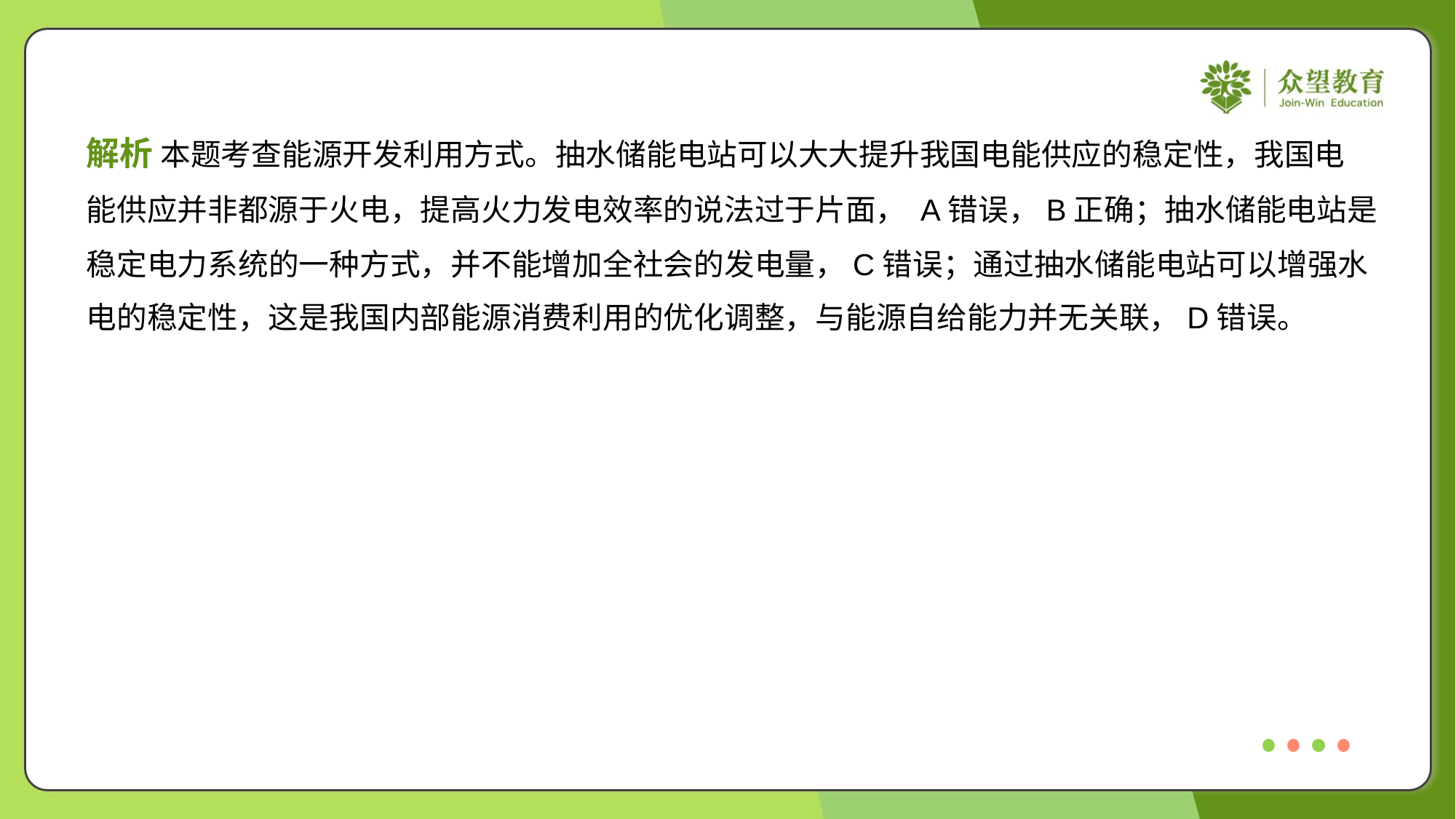

解析 本题考查能源开发利用方式。抽水储能电站可以大大提升我国电能供应的稳定性，我国电
能供应并非都源于火电，提高火力发电效率的说法过于片面， A错误，B正确；抽水储能电站是
稳定电力系统的一种方式，并不能增加全社会的发电量，C错误；通过抽水储能电站可以增强水
电的稳定性，这是我国内部能源消费利用的优化调整，与能源自给能力并无关联，D错误。